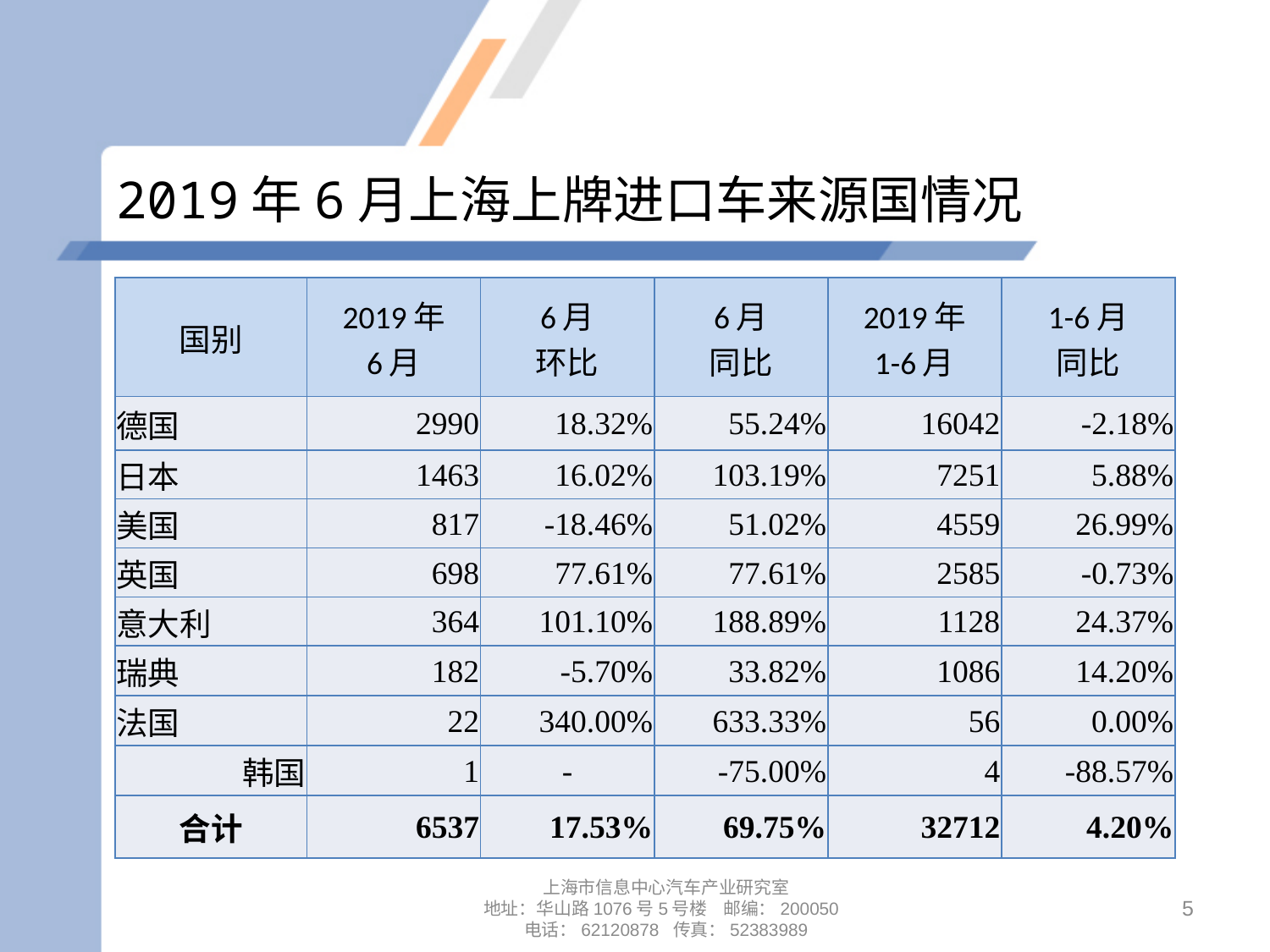

# 2019年6月上海上牌进口车来源国情况
| 国别 | 2019年 6月 | 6月 环比 | 6月 同比 | 2019年 1-6月 | 1-6月 同比 |
| --- | --- | --- | --- | --- | --- |
| 德国 | 2990 | 18.32% | 55.24% | 16042 | -2.18% |
| 日本 | 1463 | 16.02% | 103.19% | 7251 | 5.88% |
| 美国 | 817 | -18.46% | 51.02% | 4559 | 26.99% |
| 英国 | 698 | 77.61% | 77.61% | 2585 | -0.73% |
| 意大利 | 364 | 101.10% | 188.89% | 1128 | 24.37% |
| 瑞典 | 182 | -5.70% | 33.82% | 1086 | 14.20% |
| 法国 | 22 | 340.00% | 633.33% | 56 | 0.00% |
| 韩国 | 1 | - | -75.00% | 4 | -88.57% |
| 合计 | 6537 | 17.53% | 69.75% | 32712 | 4.20% |
上海市信息中心汽车产业研究室
地址：华山路1076号5号楼    邮编：200050
电话：62120878  传真：52383989

5